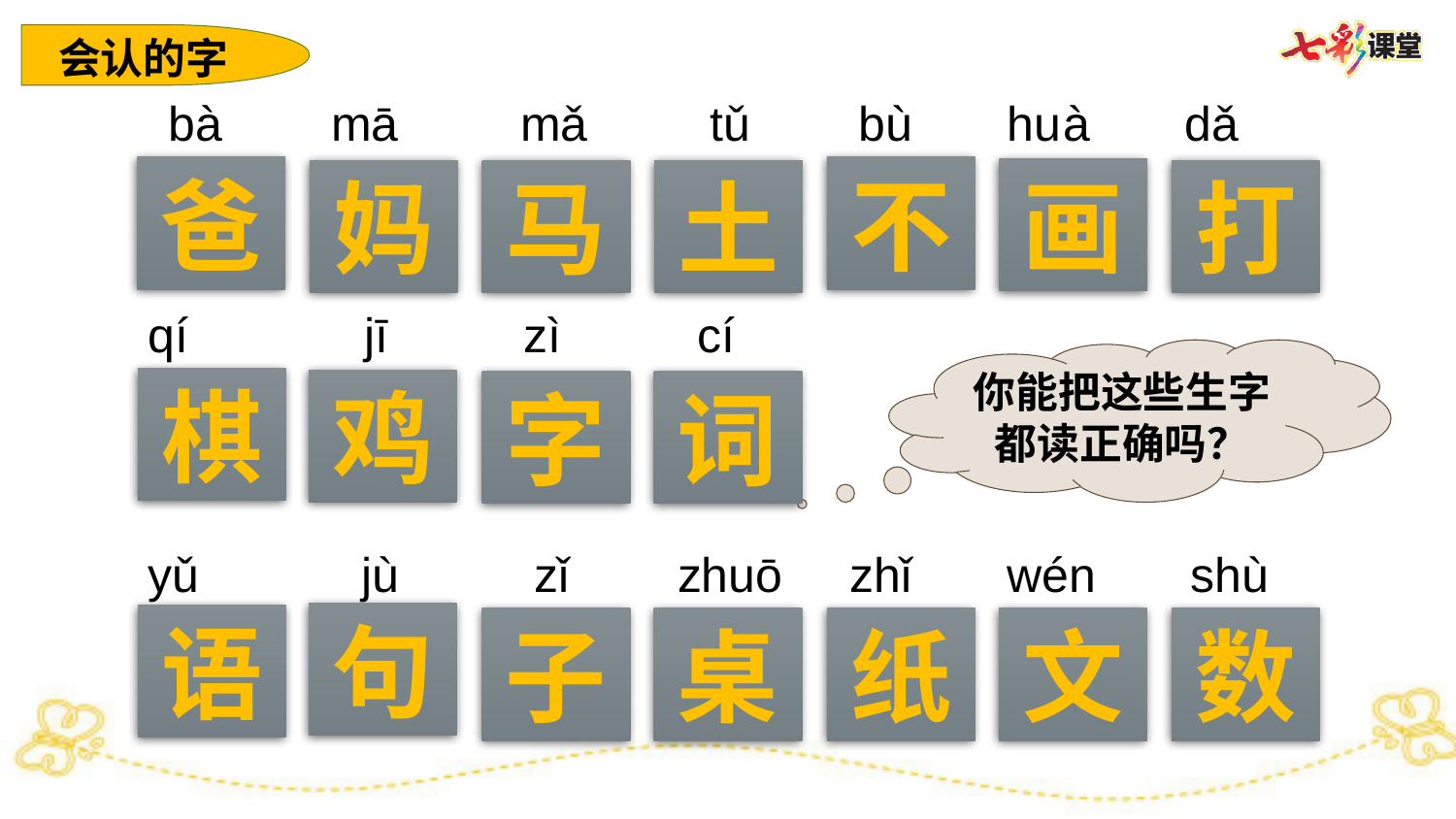

会认的字
bà        mā         mǎ         tǔ        bù       huà       dǎ
爸
不
画
妈
马
土
打
qí             jī          zì          cí
你能把这些生字都读正确吗？
棋
鸡
字
词
yǔ            jù          zǐ        zhuō     zhǐ       wén       shù
句
语
子
桌
纸
文
数